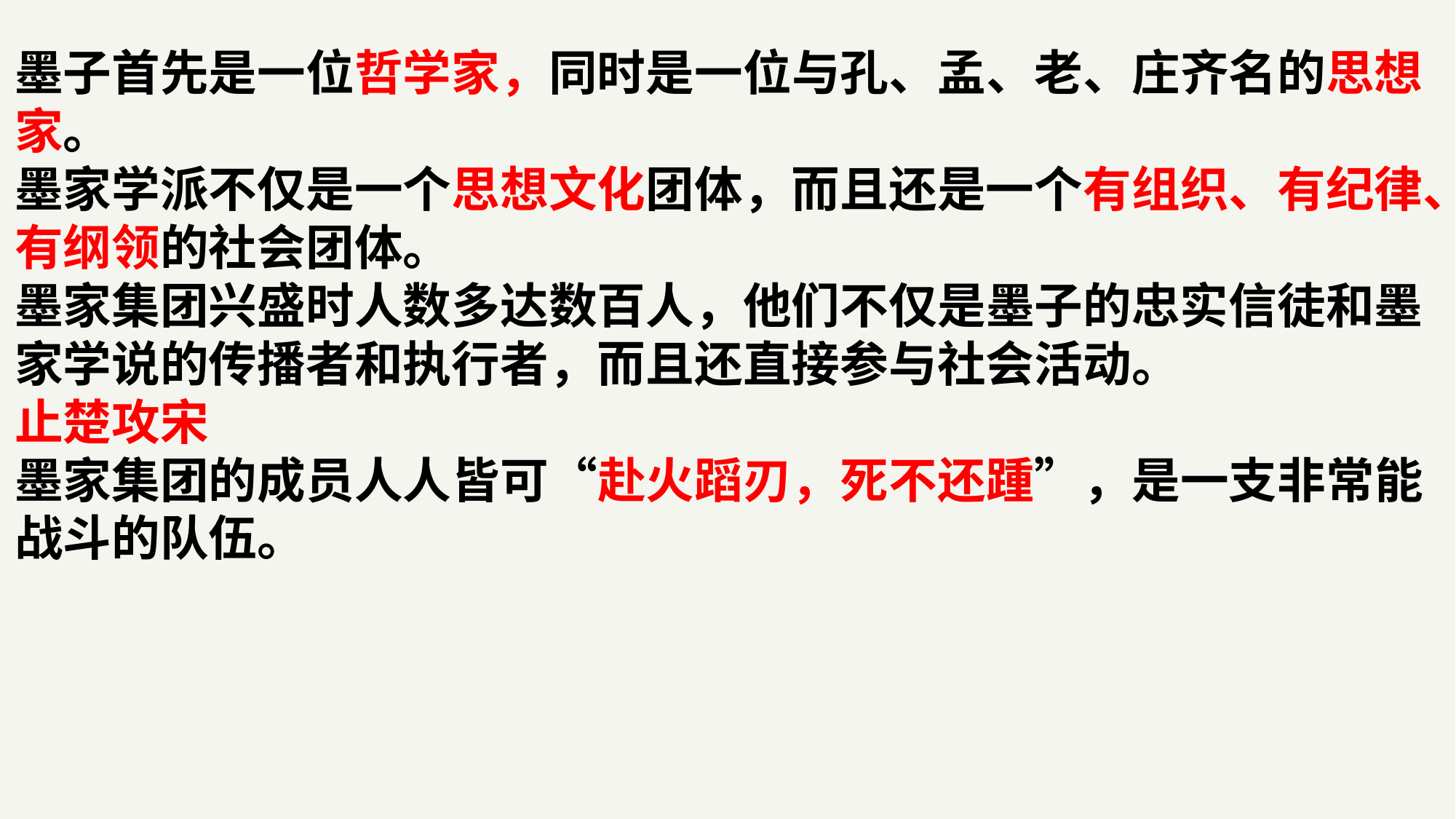

墨子首先是一位哲学家，同时是一位与孔、孟、老、庄齐名的思想家。
墨家学派不仅是一个思想文化团体，而且还是一个有组织、有纪律、有纲领的社会团体。
墨家集团兴盛时人数多达数百人，他们不仅是墨子的忠实信徒和墨家学说的传播者和执行者，而且还直接参与社会活动。
止楚攻宋
墨家集团的成员人人皆可“赴火蹈刃，死不还踵”，是一支非常能战斗的队伍。